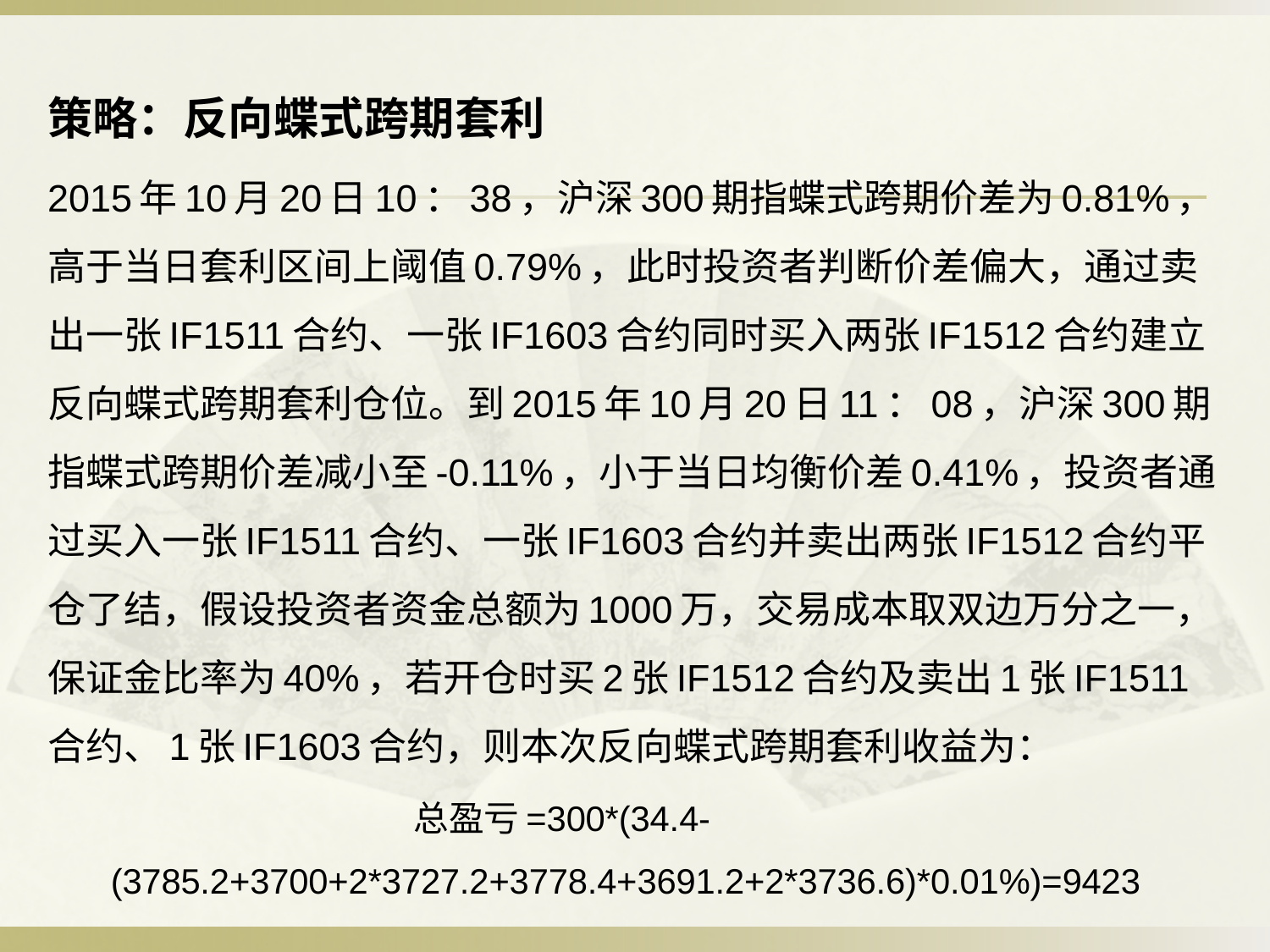

策略：反向蝶式跨期套利
2015年10月20日10：38，沪深300期指蝶式跨期价差为0.81%，高于当日套利区间上阈值0.79%，此时投资者判断价差偏大，通过卖出一张IF1511合约、一张IF1603合约同时买入两张IF1512合约建立反向蝶式跨期套利仓位。到2015年10月20日11：08，沪深300期指蝶式跨期价差减小至-0.11%，小于当日均衡价差0.41%，投资者通过买入一张IF1511合约、一张IF1603合约并卖出两张IF1512合约平仓了结，假设投资者资金总额为1000万，交易成本取双边万分之一，保证金比率为40%，若开仓时买2张IF1512合约及卖出1张IF1511合约、1张IF1603合约，则本次反向蝶式跨期套利收益为：
总盈亏=300*(34.4-                 (3785.2+3700+2*3727.2+3778.4+3691.2+2*3736.6)*0.01%)=9423